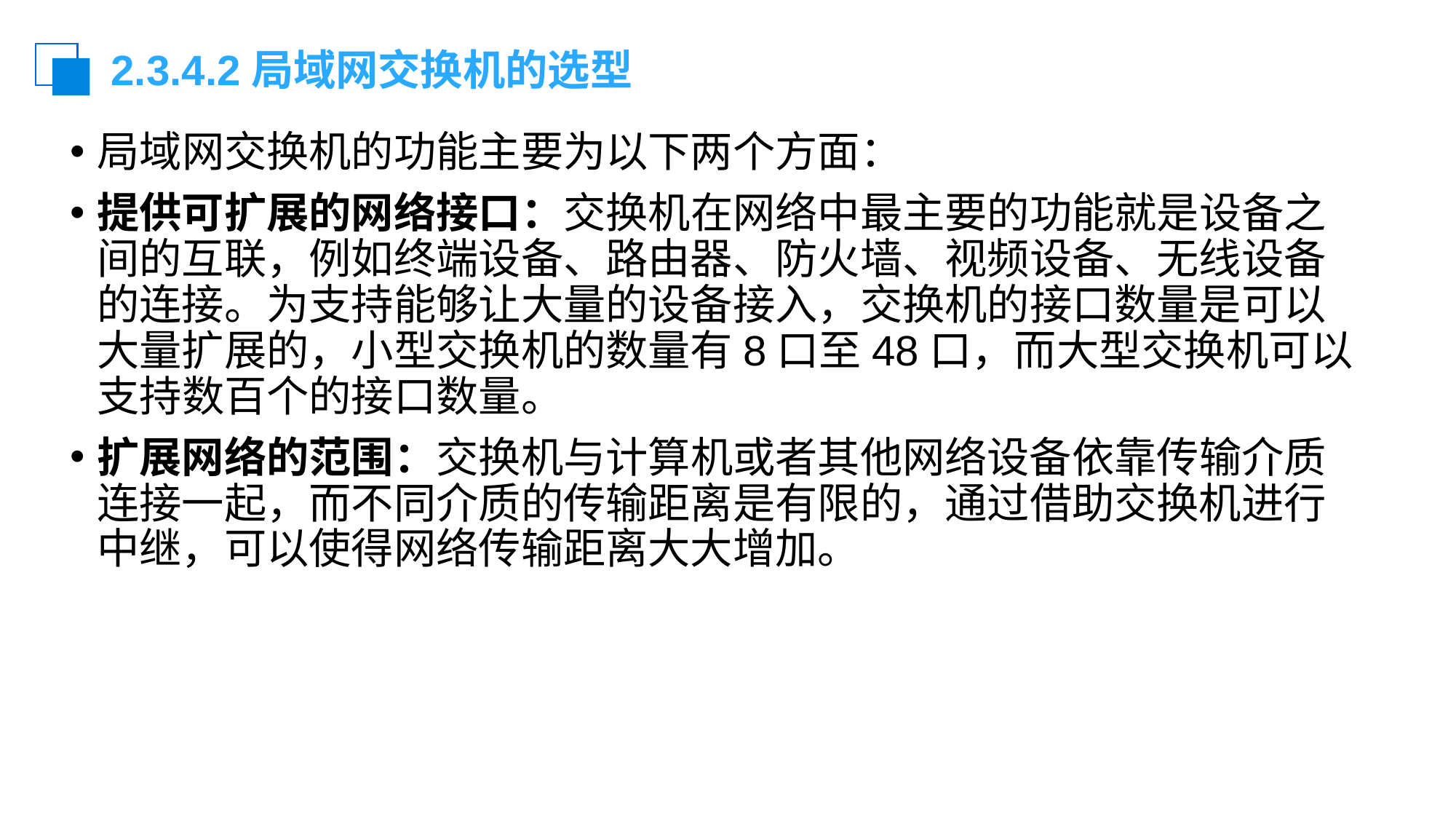

# 2.3.4.2局域网交换机的选型
局域网交换机的功能主要为以下两个方面：
提供可扩展的网络接口：交换机在网络中最主要的功能就是设备之间的互联，例如终端设备、路由器、防火墙、视频设备、无线设备的连接。为支持能够让大量的设备接入，交换机的接口数量是可以大量扩展的，小型交换机的数量有8口至48口，而大型交换机可以支持数百个的接口数量。
扩展网络的范围：交换机与计算机或者其他网络设备依靠传输介质连接一起，而不同介质的传输距离是有限的，通过借助交换机进行中继，可以使得网络传输距离大大增加。